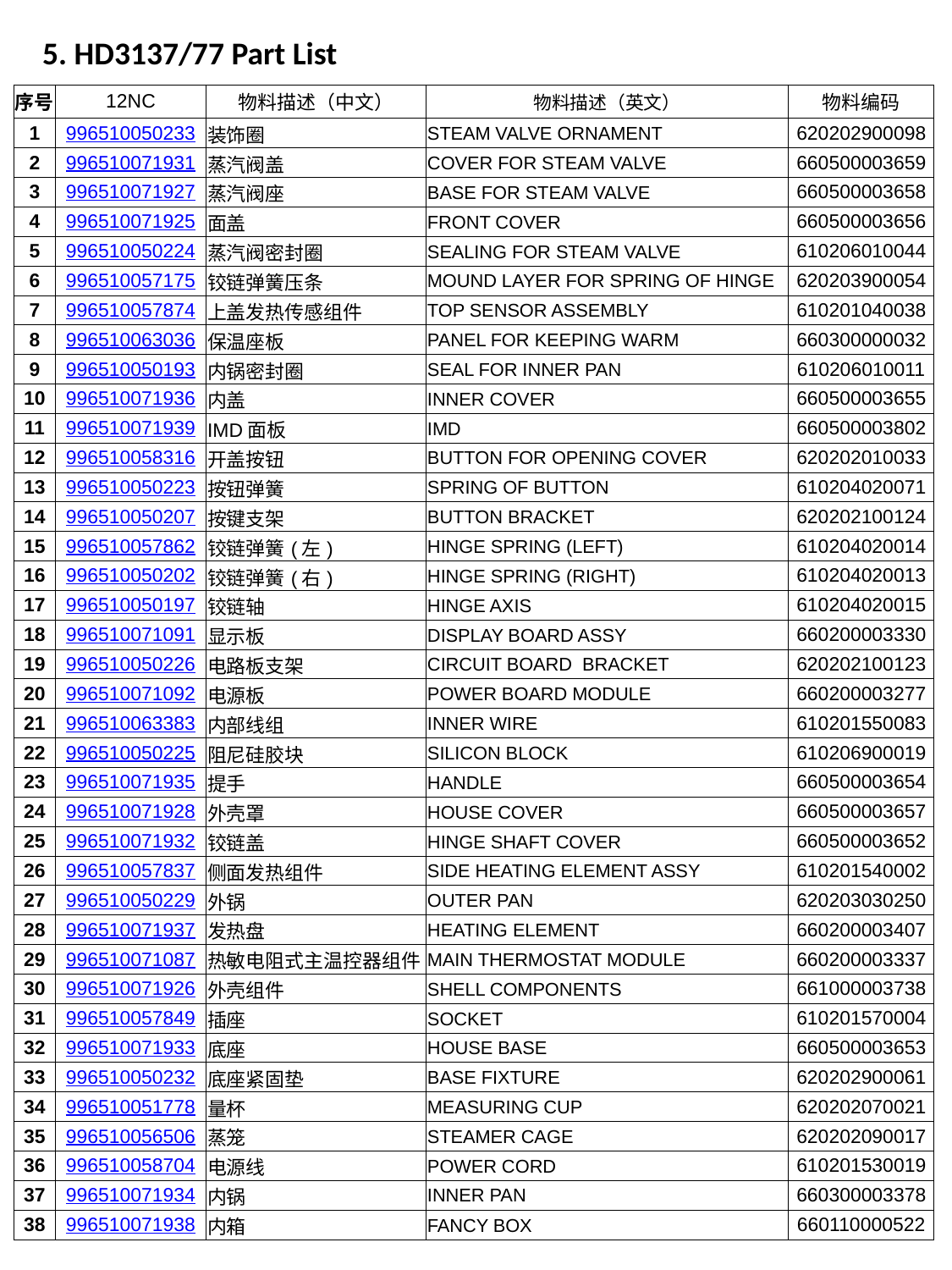

# 5. HD3137/77 Part List
| 序号 | 12NC | 物料描述（中文） | 物料描述（英文） | 物料编码 |
| --- | --- | --- | --- | --- |
| 1 | 996510050233 | 装饰圈 | STEAM VALVE ORNAMENT | 620202900098 |
| 2 | 996510071931 | 蒸汽阀盖 | COVER FOR STEAM VALVE | 660500003659 |
| 3 | 996510071927 | 蒸汽阀座 | BASE FOR STEAM VALVE | 660500003658 |
| 4 | 996510071925 | 面盖 | FRONT COVER | 660500003656 |
| 5 | 996510050224 | 蒸汽阀密封圈 | SEALING FOR STEAM VALVE | 610206010044 |
| 6 | 996510057175 | 铰链弹簧压条 | MOUND LAYER FOR SPRING OF HINGE | 620203900054 |
| 7 | 996510057874 | 上盖发热传感组件 | TOP SENSOR ASSEMBLY | 610201040038 |
| 8 | 996510063036 | 保温座板 | PANEL FOR KEEPING WARM | 660300000032 |
| 9 | 996510050193 | 内锅密封圈 | SEAL FOR INNER PAN | 610206010011 |
| 10 | 996510071936 | 内盖 | INNER COVER | 660500003655 |
| 11 | 996510071939 | IMD面板 | IMD | 660500003802 |
| 12 | 996510058316 | 开盖按钮 | BUTTON FOR OPENING COVER | 620202010033 |
| 13 | 996510050223 | 按钮弹簧 | SPRING OF BUTTON | 610204020071 |
| 14 | 996510050207 | 按键支架 | BUTTON BRACKET | 620202100124 |
| 15 | 996510057862 | 铰链弹簧(左) | HINGE SPRING (LEFT) | 610204020014 |
| 16 | 996510050202 | 铰链弹簧(右) | HINGE SPRING (RIGHT) | 610204020013 |
| 17 | 996510050197 | 铰链轴 | HINGE AXIS | 610204020015 |
| 18 | 996510071091 | 显示板 | DISPLAY BOARD ASSY | 660200003330 |
| 19 | 996510050226 | 电路板支架 | CIRCUIT BOARD BRACKET | 620202100123 |
| 20 | 996510071092 | 电源板 | POWER BOARD MODULE | 660200003277 |
| 21 | 996510063383 | 内部线组 | INNER WIRE | 610201550083 |
| 22 | 996510050225 | 阻尼硅胶块 | SILICON BLOCK | 610206900019 |
| 23 | 996510071935 | 提手 | HANDLE | 660500003654 |
| 24 | 996510071928 | 外壳罩 | HOUSE COVER | 660500003657 |
| 25 | 996510071932 | 铰链盖 | HINGE SHAFT COVER | 660500003652 |
| 26 | 996510057837 | 侧面发热组件 | SIDE HEATING ELEMENT ASSY | 610201540002 |
| 27 | 996510050229 | 外锅 | OUTER PAN | 620203030250 |
| 28 | 996510071937 | 发热盘 | HEATING ELEMENT | 660200003407 |
| 29 | 996510071087 | 热敏电阻式主温控器组件 | MAIN THERMOSTAT MODULE | 660200003337 |
| 30 | 996510071926 | 外壳组件 | SHELL COMPONENTS | 661000003738 |
| 31 | 996510057849 | 插座 | SOCKET | 610201570004 |
| 32 | 996510071933 | 底座 | HOUSE BASE | 660500003653 |
| 33 | 996510050232 | 底座紧固垫 | BASE FIXTURE | 620202900061 |
| 34 | 996510051778 | 量杯 | MEASURING CUP | 620202070021 |
| 35 | 996510056506 | 蒸笼 | STEAMER CAGE | 620202090017 |
| 36 | 996510058704 | 电源线 | POWER CORD | 610201530019 |
| 37 | 996510071934 | 内锅 | INNER PAN | 660300003378 |
| 38 | 996510071938 | 内箱 | FANCY BOX | 660110000522 |

6